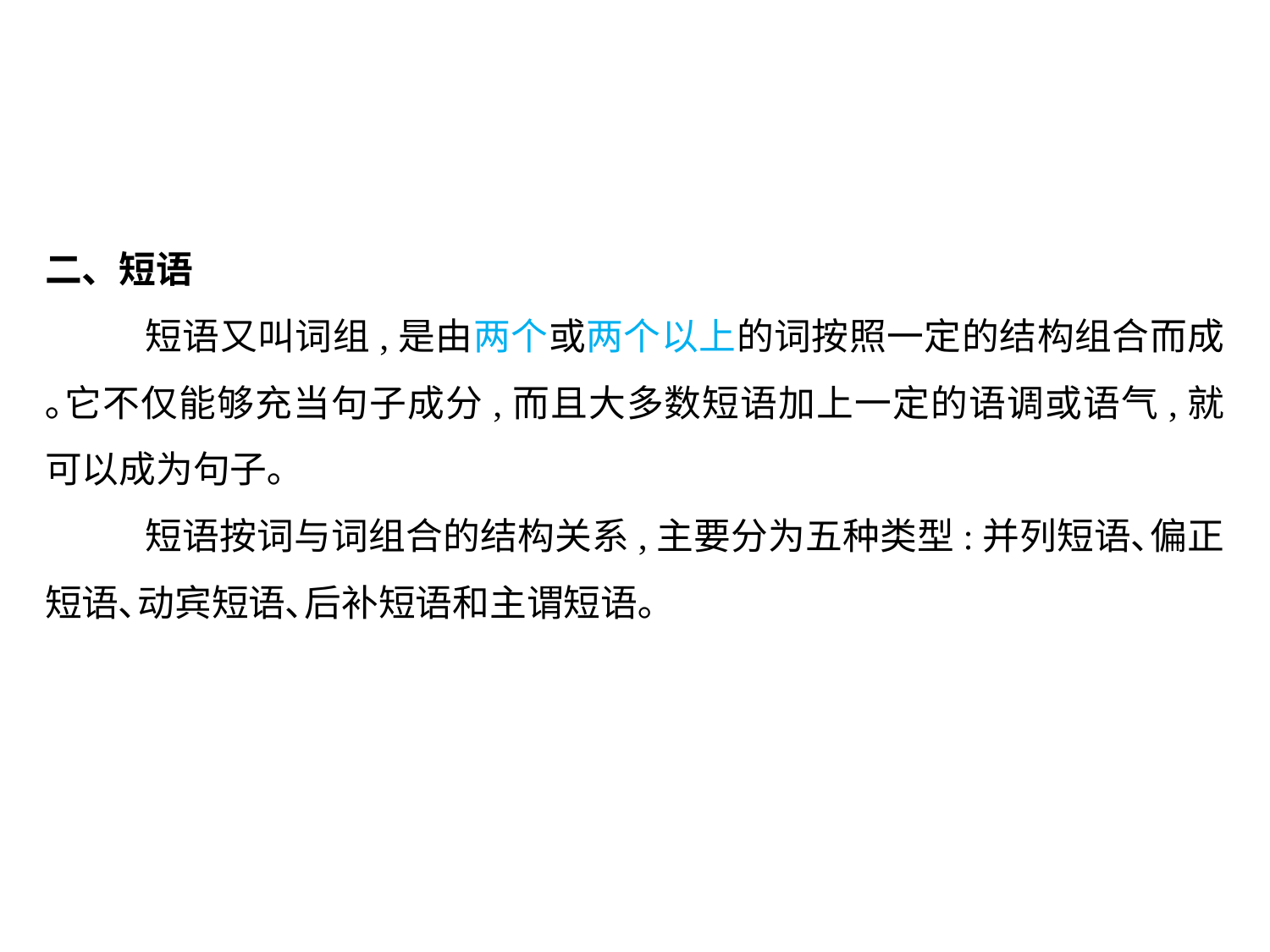

二、短语
短语又叫词组,是由两个或两个以上的词按照一定的结构组合而成｡它不仅能够充当句子成分,而且大多数短语加上一定的语调或语气,就可以成为句子｡
短语按词与词组合的结构关系,主要分为五种类型:并列短语､偏正短语､动宾短语､后补短语和主谓短语｡